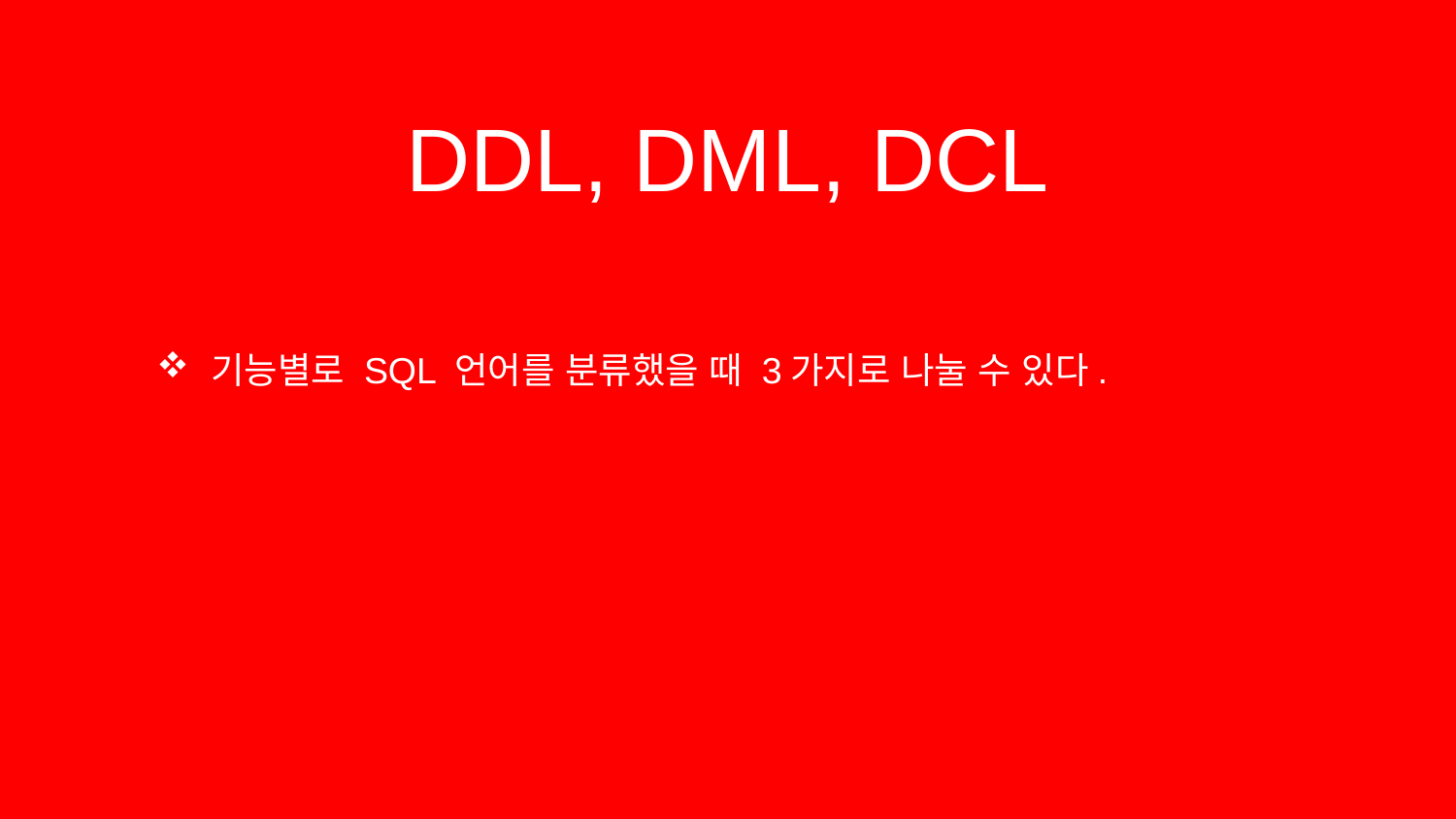

# DDL, DML, DCL
기능별로 SQL 언어를 분류했을 때 3가지로 나눌 수 있다.